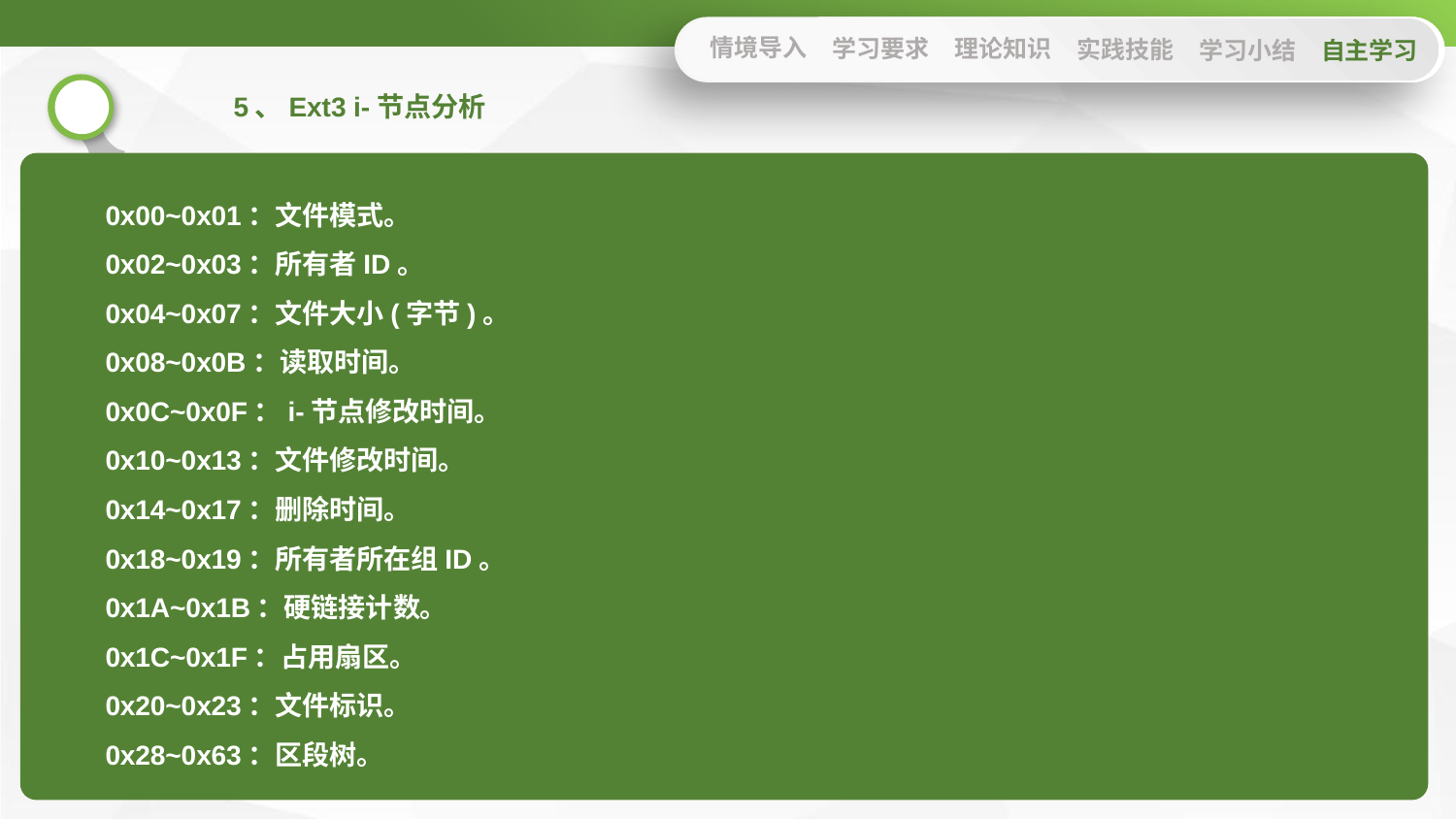

情境导入
学习要求
理论知识
实践技能
学习小结
自主学习
5、Ext3 i-节点分析
0x00~0x01：文件模式。
0x02~0x03：所有者ID。
0x04~0x07：文件大小(字节)。
0x08~0x0B：读取时间。
0x0C~0x0F：i-节点修改时间。
0x10~0x13：文件修改时间。
0x14~0x17：删除时间。
0x18~0x19：所有者所在组ID。
0x1A~0x1B：硬链接计数。
0x1C~0x1F：占用扇区。
0x20~0x23：文件标识。
0x28~0x63：区段树。